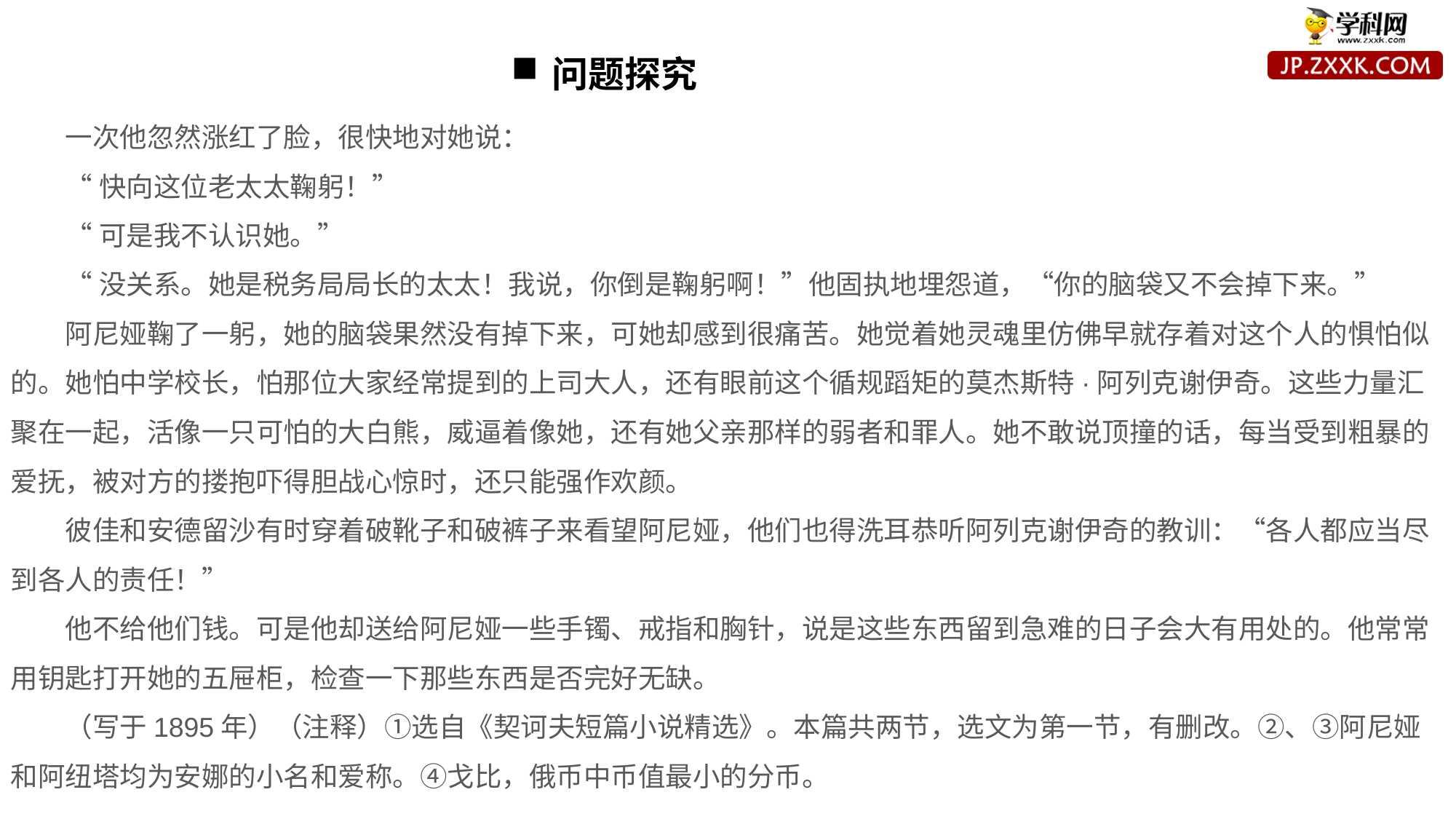

问题探究
一次他忽然涨红了脸，很快地对她说：
“快向这位老太太鞠躬！”
“可是我不认识她。”
“没关系。她是税务局局长的太太！我说，你倒是鞠躬啊！”他固执地埋怨道，“你的脑袋又不会掉下来。”
阿尼娅鞠了一躬，她的脑袋果然没有掉下来，可她却感到很痛苦。她觉着她灵魂里仿佛早就存着对这个人的惧怕似的。她怕中学校长，怕那位大家经常提到的上司大人，还有眼前这个循规蹈矩的莫杰斯特·阿列克谢伊奇。这些力量汇聚在一起，活像一只可怕的大白熊，威逼着像她，还有她父亲那样的弱者和罪人。她不敢说顶撞的话，每当受到粗暴的爱抚，被对方的搂抱吓得胆战心惊时，还只能强作欢颜。
彼佳和安德留沙有时穿着破靴子和破裤子来看望阿尼娅，他们也得洗耳恭听阿列克谢伊奇的教训：“各人都应当尽到各人的责任！”
他不给他们钱。可是他却送给阿尼娅一些手镯、戒指和胸针，说是这些东西留到急难的日子会大有用处的。他常常用钥匙打开她的五屉柜，检查一下那些东西是否完好无缺。
（写于1895年）（注释）①选自《契诃夫短篇小说精选》。本篇共两节，选文为第一节，有删改。②、③阿尼娅和阿纽塔均为安娜的小名和爱称。④戈比，俄币中币值最小的分币。